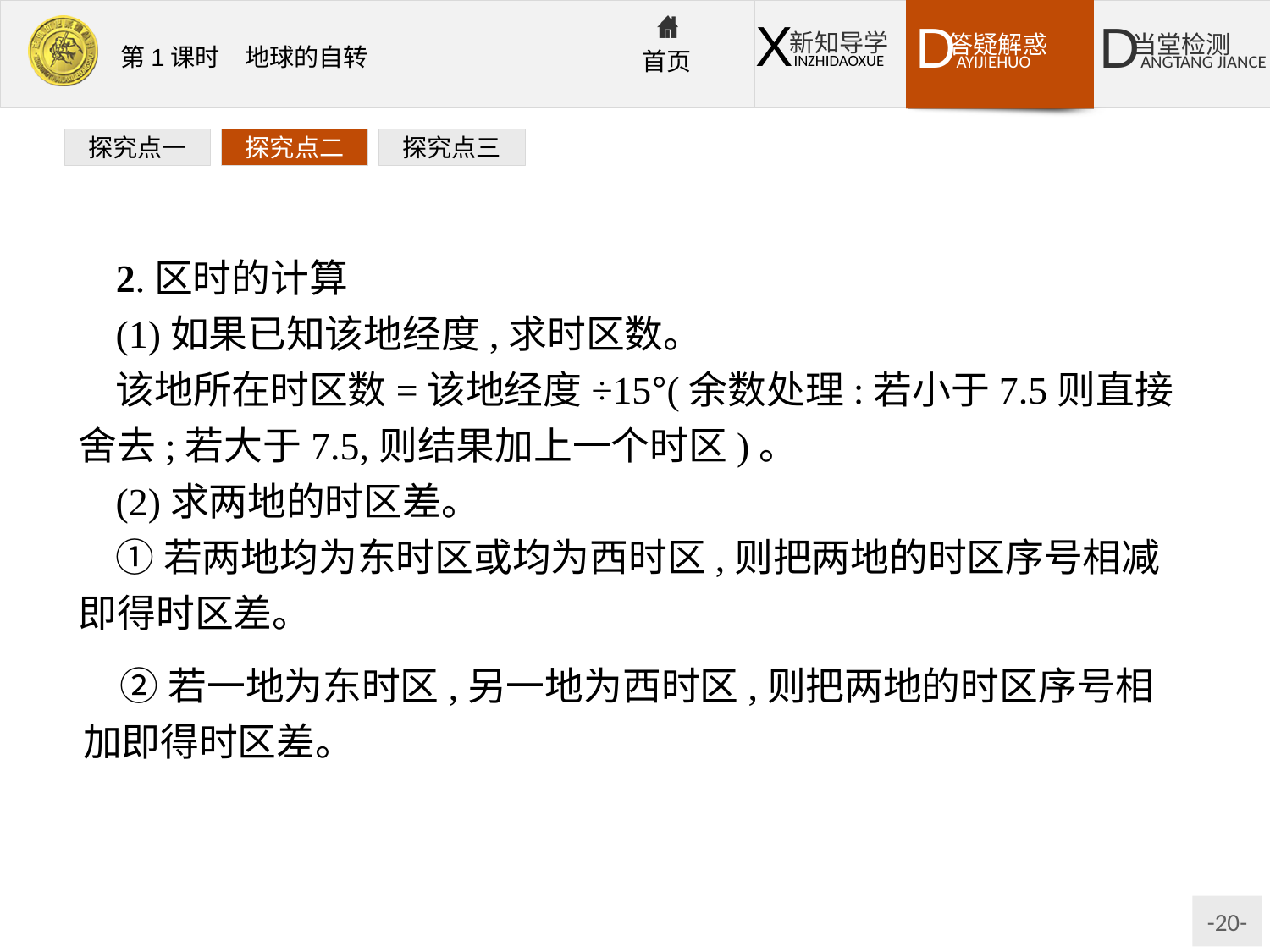

探究点一
探究点二
探究点三
2.区时的计算
(1)如果已知该地经度,求时区数。
该地所在时区数=该地经度÷15°(余数处理:若小于7.5则直接舍去;若大于7.5,则结果加上一个时区)。
(2)求两地的时区差。
①若两地均为东时区或均为西时区,则把两地的时区序号相减即得时区差。
②若一地为东时区,另一地为西时区,则把两地的时区序号相加即得时区差。